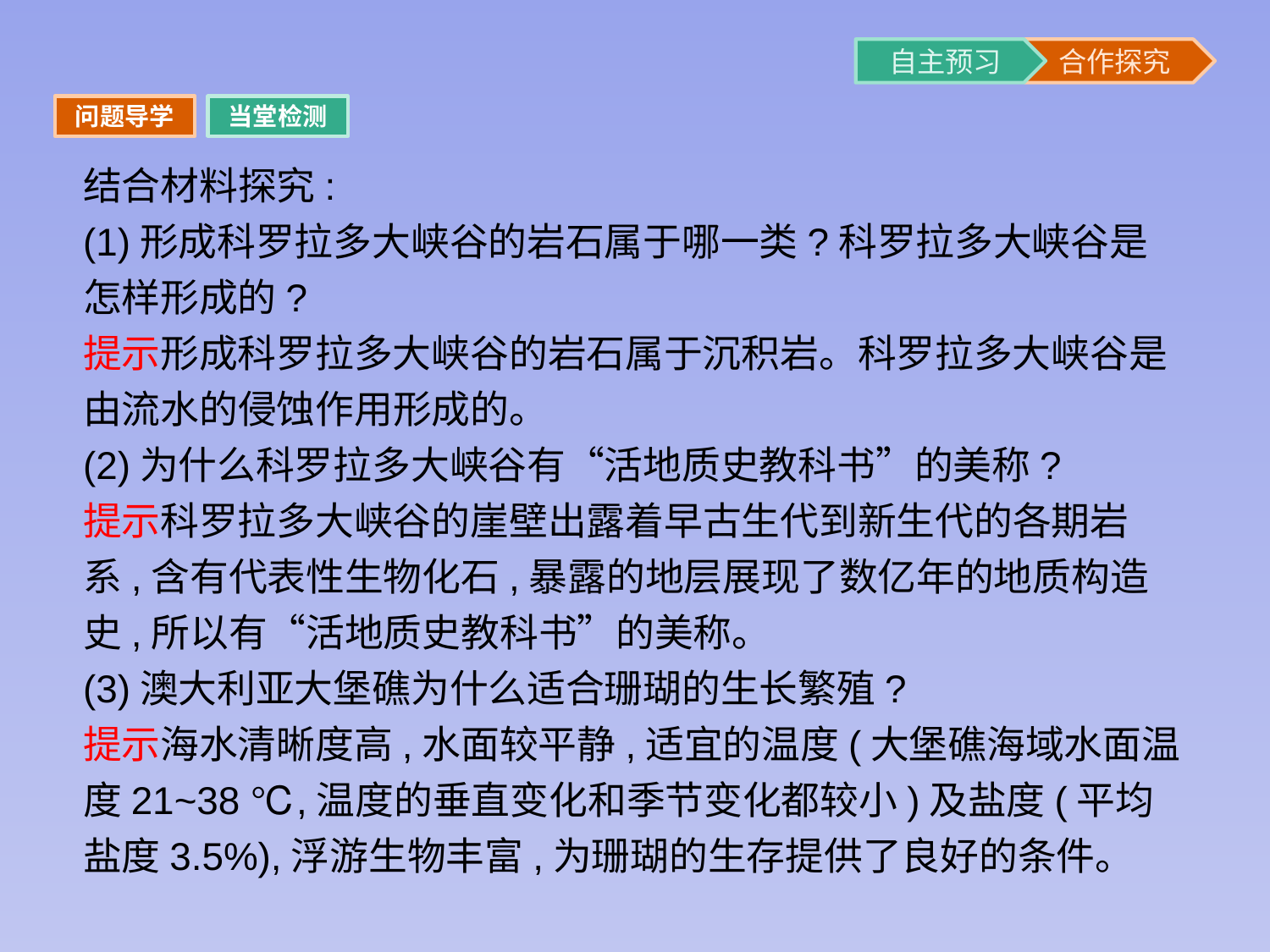

问题导学
当堂检测
结合材料探究:
(1)形成科罗拉多大峡谷的岩石属于哪一类?科罗拉多大峡谷是怎样形成的?
提示形成科罗拉多大峡谷的岩石属于沉积岩。科罗拉多大峡谷是由流水的侵蚀作用形成的。
(2)为什么科罗拉多大峡谷有“活地质史教科书”的美称?
提示科罗拉多大峡谷的崖壁出露着早古生代到新生代的各期岩系,含有代表性生物化石,暴露的地层展现了数亿年的地质构造史,所以有“活地质史教科书”的美称。
(3)澳大利亚大堡礁为什么适合珊瑚的生长繁殖?
提示海水清晰度高,水面较平静,适宜的温度(大堡礁海域水面温度21~38 ℃,温度的垂直变化和季节变化都较小)及盐度(平均盐度3.5%),浮游生物丰富,为珊瑚的生存提供了良好的条件。